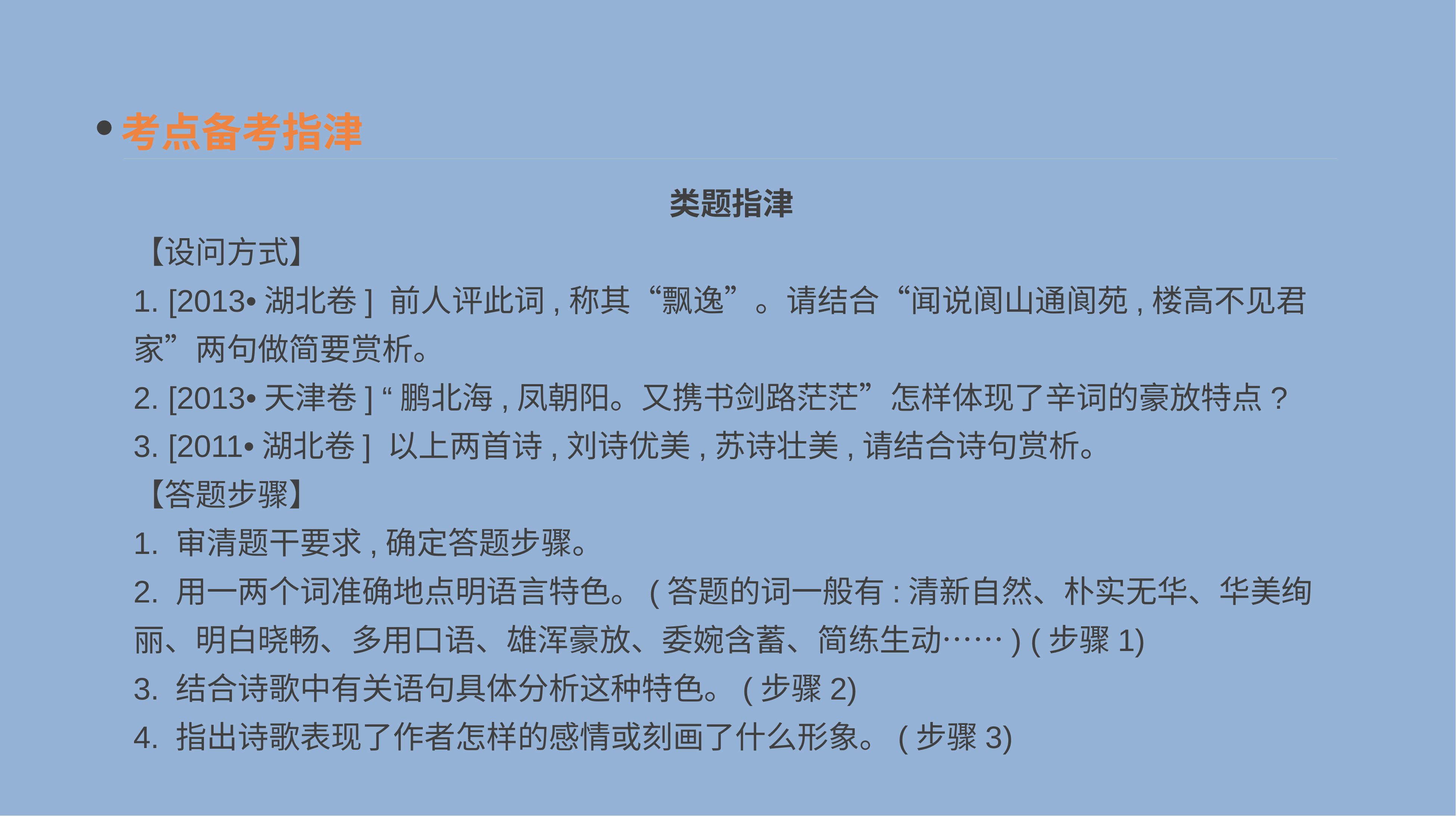

考点备考指津

　类题指津
【设问方式】
1. [2013•湖北卷] 前人评此词,称其“飘逸”。请结合“闻说阆山通阆苑,楼高不见君家”两句做简要赏析。
2. [2013•天津卷] “鹏北海,凤朝阳。又携书剑路茫茫”怎样体现了辛词的豪放特点?
3. [2011•湖北卷] 以上两首诗,刘诗优美,苏诗壮美,请结合诗句赏析。
【答题步骤】
1. 审清题干要求,确定答题步骤。
2. 用一两个词准确地点明语言特色。(答题的词一般有:清新自然、朴实无华、华美绚丽、明白晓畅、多用口语、雄浑豪放、委婉含蓄、简练生动……) (步骤1)
3. 结合诗歌中有关语句具体分析这种特色。(步骤2)
4. 指出诗歌表现了作者怎样的感情或刻画了什么形象。(步骤3)